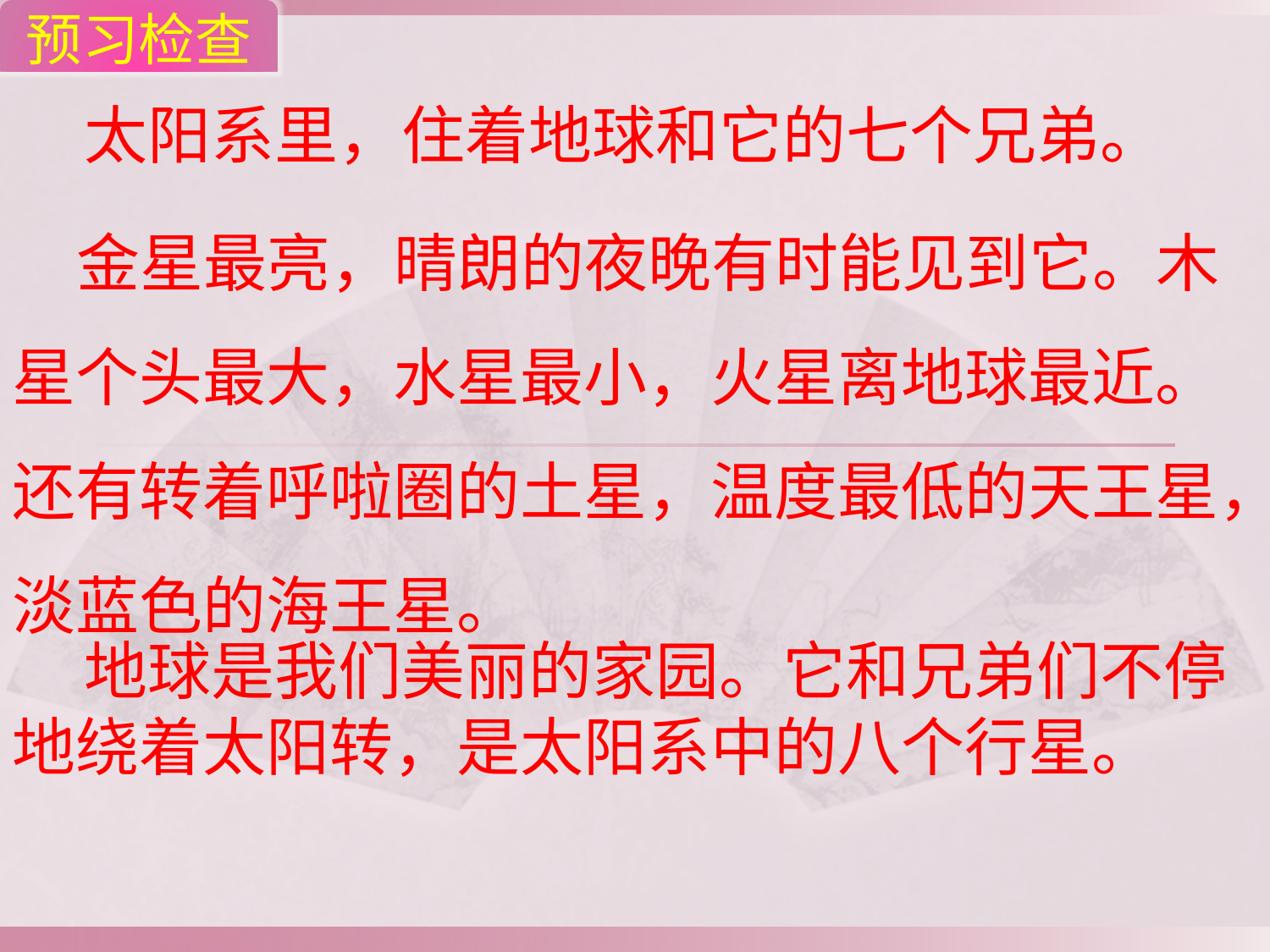

预习检查
    太阳系里，住着地球和它的七个兄弟。
    金星最亮，晴朗的夜晚有时能见到它。木星个头最大，水星最小，火星离地球最近。还有转着呼啦圈的土星，温度最低的天王星，淡蓝色的海王星。
    地球是我们美丽的家园。它和兄弟们不停地绕着太阳转，是太阳系中的八个行星。